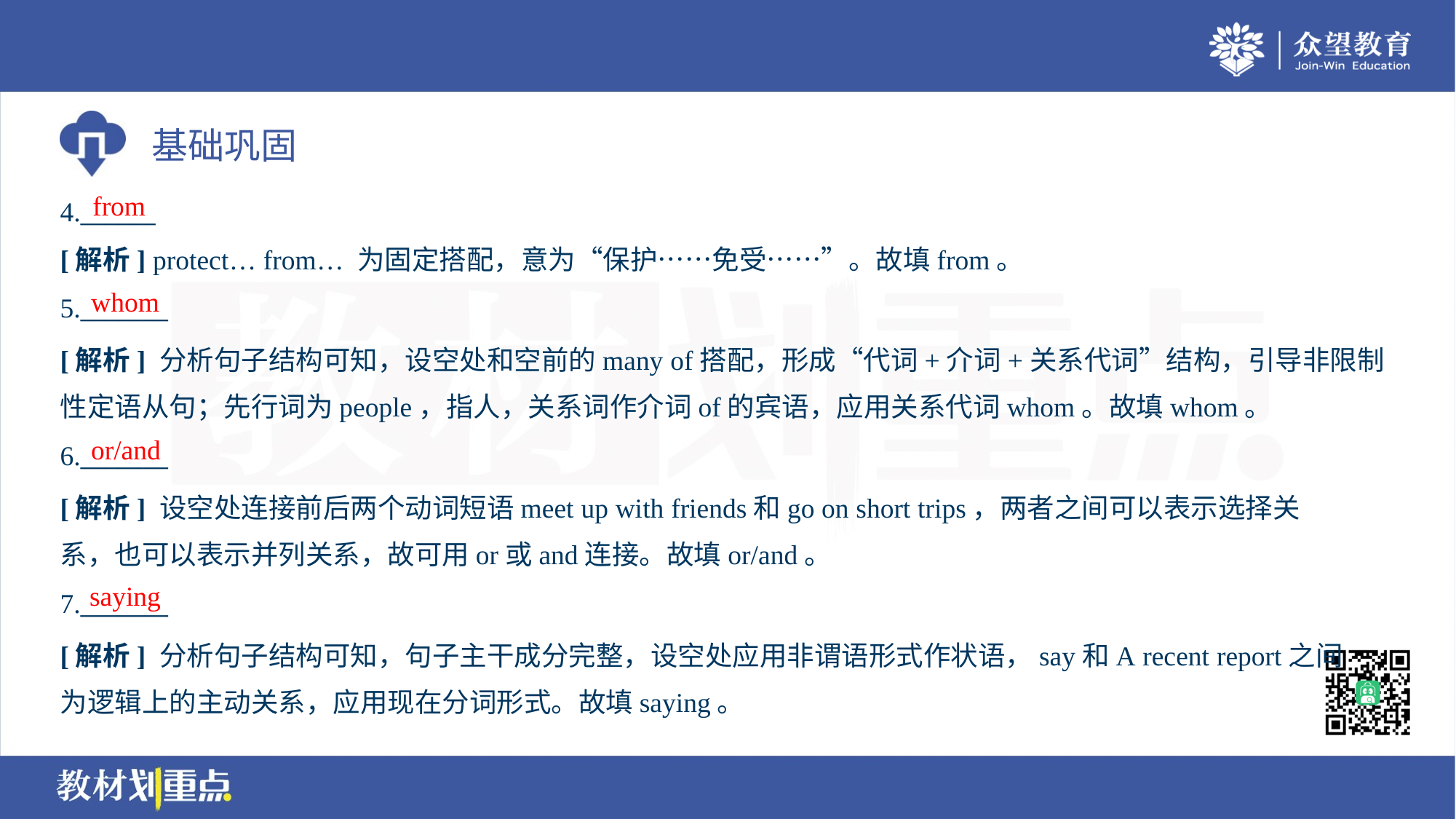

from
4.______
[解析] protect… from… 为固定搭配，意为“保护……免受……”。故填from。
whom
5._______
[解析] 分析句子结构可知，设空处和空前的many of搭配，形成“代词+介词+关系代词”结构，引导非限制
性定语从句；先行词为people，指人，关系词作介词of的宾语，应用关系代词whom。故填whom。
or/and
6._______
[解析] 设空处连接前后两个动词短语meet up with friends和go on short trips，两者之间可以表示选择关
系，也可以表示并列关系，故可用or或and连接。故填or/and。
saying
7._______
[解析] 分析句子结构可知，句子主干成分完整，设空处应用非谓语形式作状语，say和A recent report之间
为逻辑上的主动关系，应用现在分词形式。故填saying。